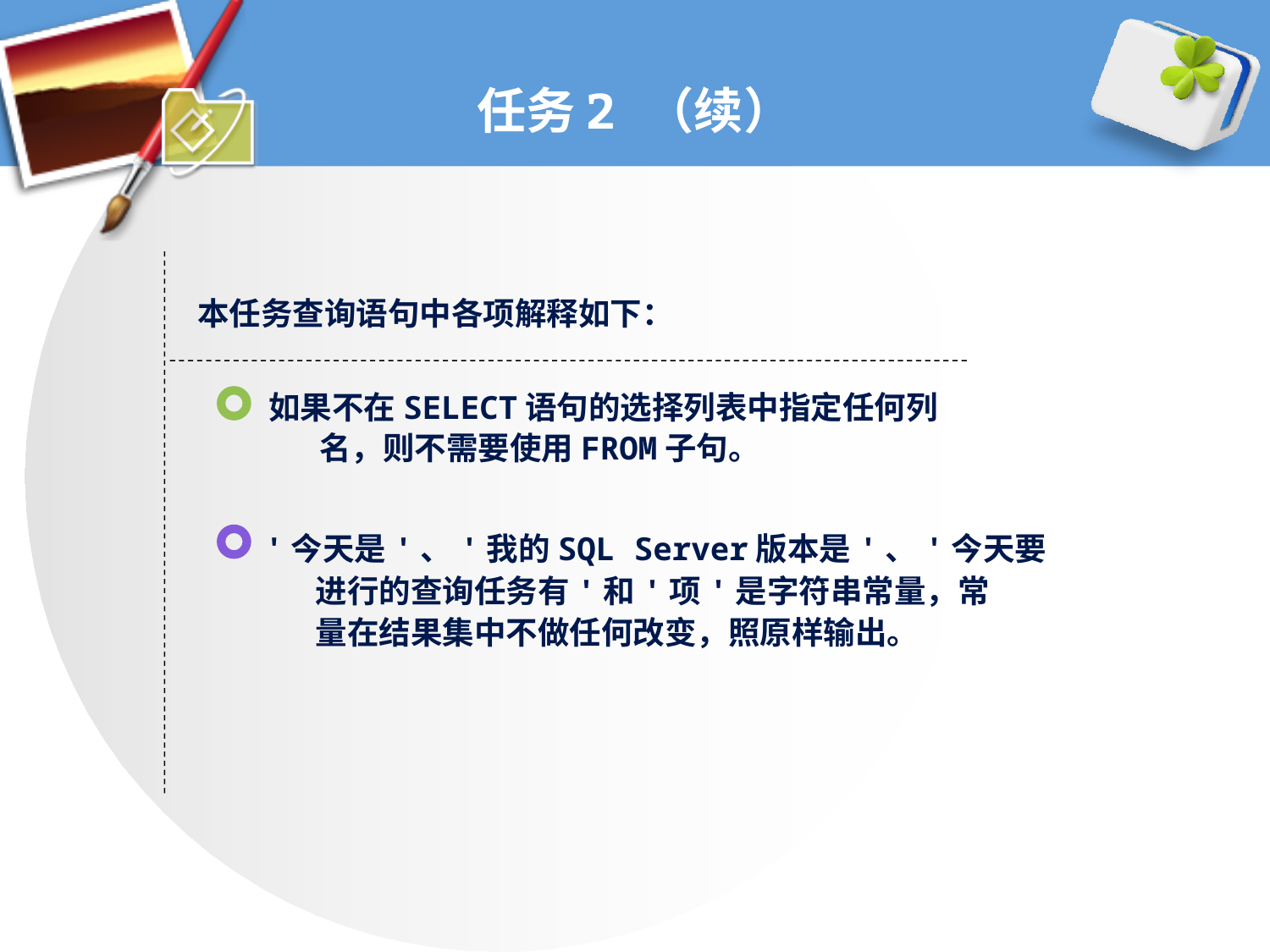

# 任务2  （续）

本任务查询语句中各项解释如下：
如果不在SELECT语句的选择列表中指定任何列
      名，则不需要使用FROM子句。

'今天是'、'我的SQL Server版本是'、'今天要
      进行的查询任务有'和'项'是字符串常量，常
      量在结果集中不做任何改变，照原样输出。